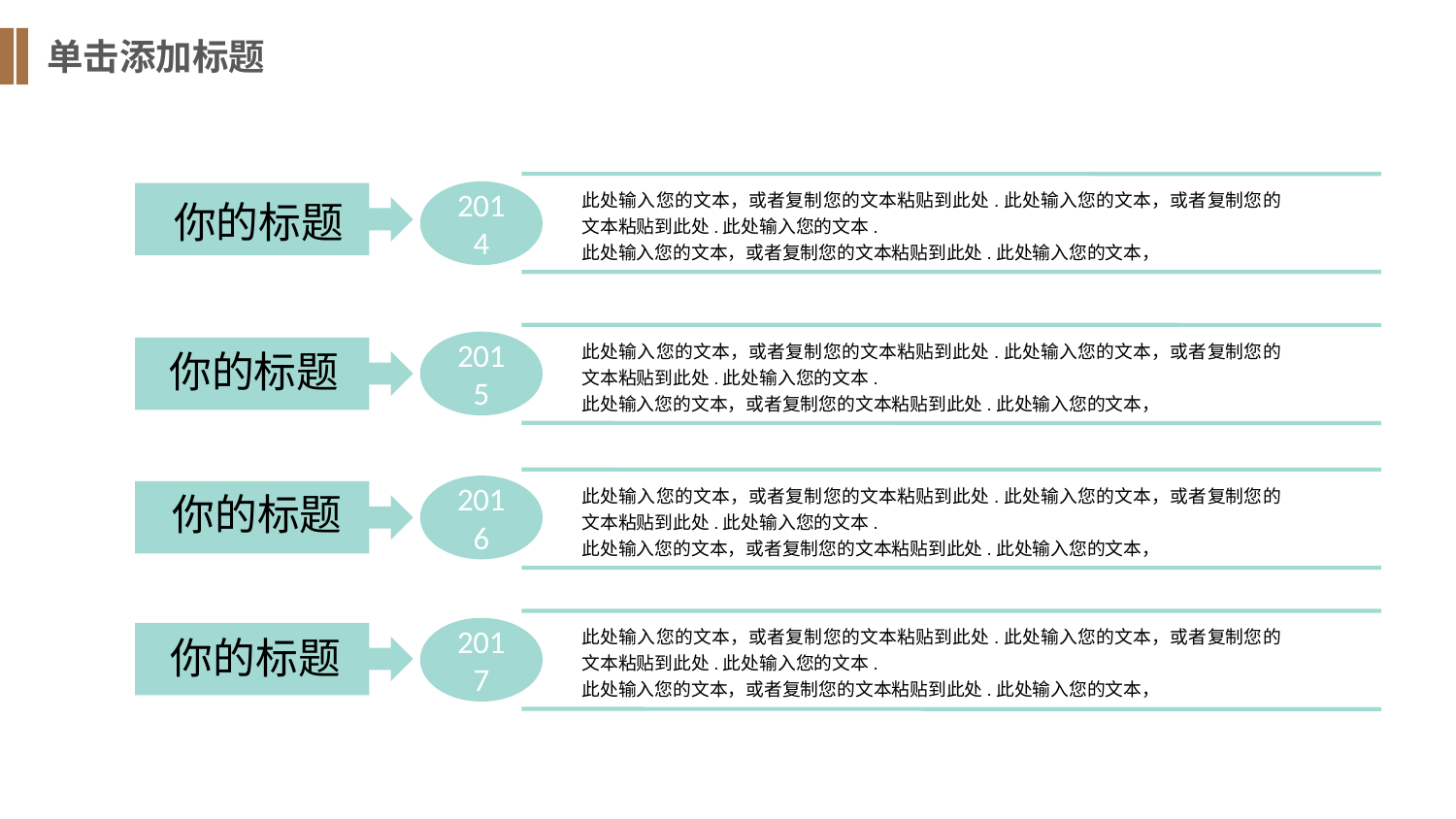

单击添加标题

此处输入您的文本，或者复制您的文本粘贴到此处.此处输入您的文本，或者复制您的文本粘贴到此处.此处输入您的文本.
此处输入您的文本，或者复制您的文本粘贴到此处.此处输入您的文本，
2014

你的标题

此处输入您的文本，或者复制您的文本粘贴到此处.此处输入您的文本，或者复制您的文本粘贴到此处.此处输入您的文本.
此处输入您的文本，或者复制您的文本粘贴到此处.此处输入您的文本，
2015

你的标题

此处输入您的文本，或者复制您的文本粘贴到此处.此处输入您的文本，或者复制您的文本粘贴到此处.此处输入您的文本.
此处输入您的文本，或者复制您的文本粘贴到此处.此处输入您的文本，
2016
你的标题

此处输入您的文本，或者复制您的文本粘贴到此处.此处输入您的文本，或者复制您的文本粘贴到此处.此处输入您的文本.
此处输入您的文本，或者复制您的文本粘贴到此处.此处输入您的文本，
2017

你的标题